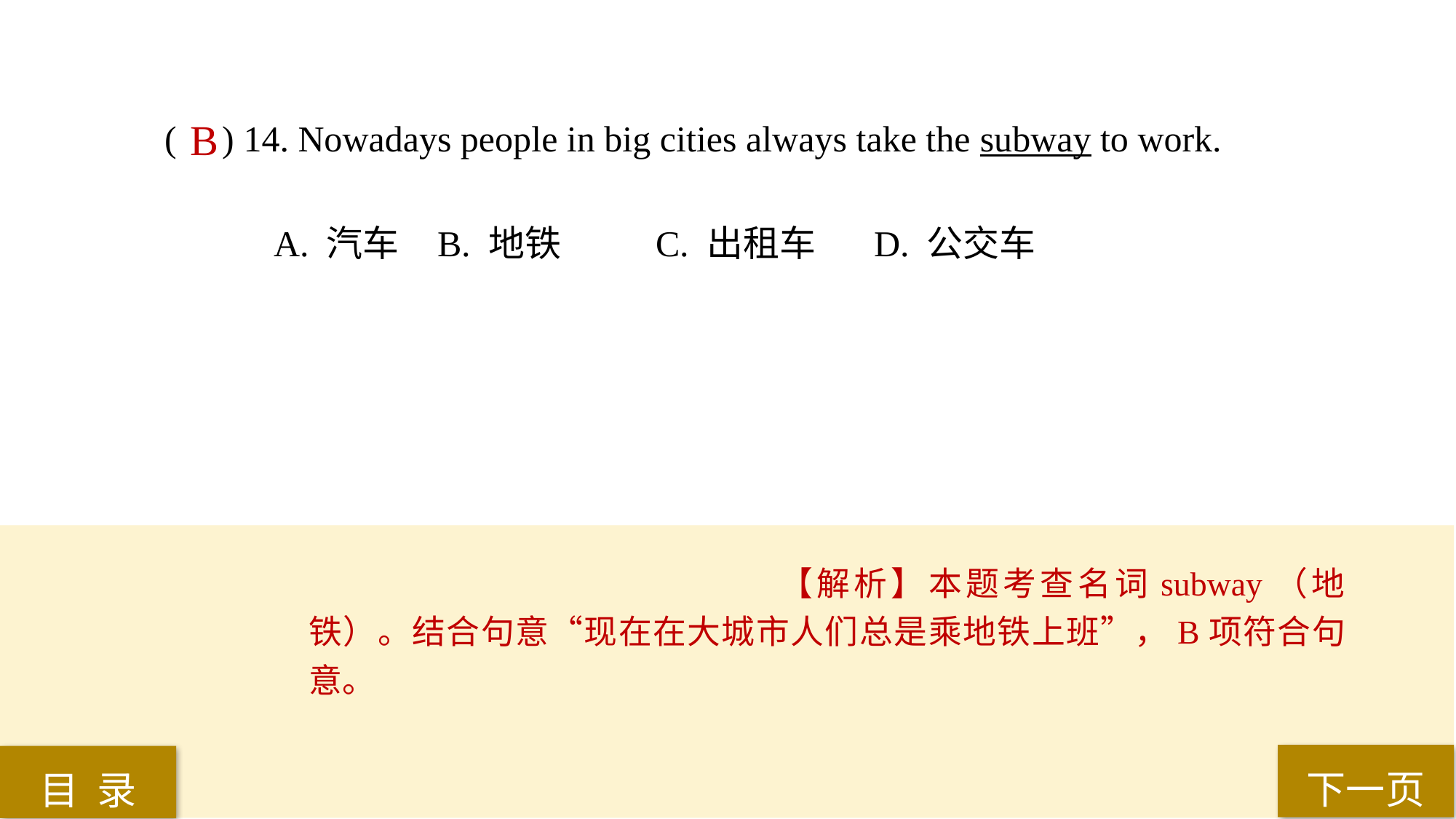

(     ) 14. Nowadays people in big cities always take the subway to work.

A. 汽车 	B. 地铁 	C. 出租车 	D. 公交车
B
【解析】本题考查名词subway（地铁）。结合句意“现在在大城市人们总是乘地铁上班”，B项符合句意。